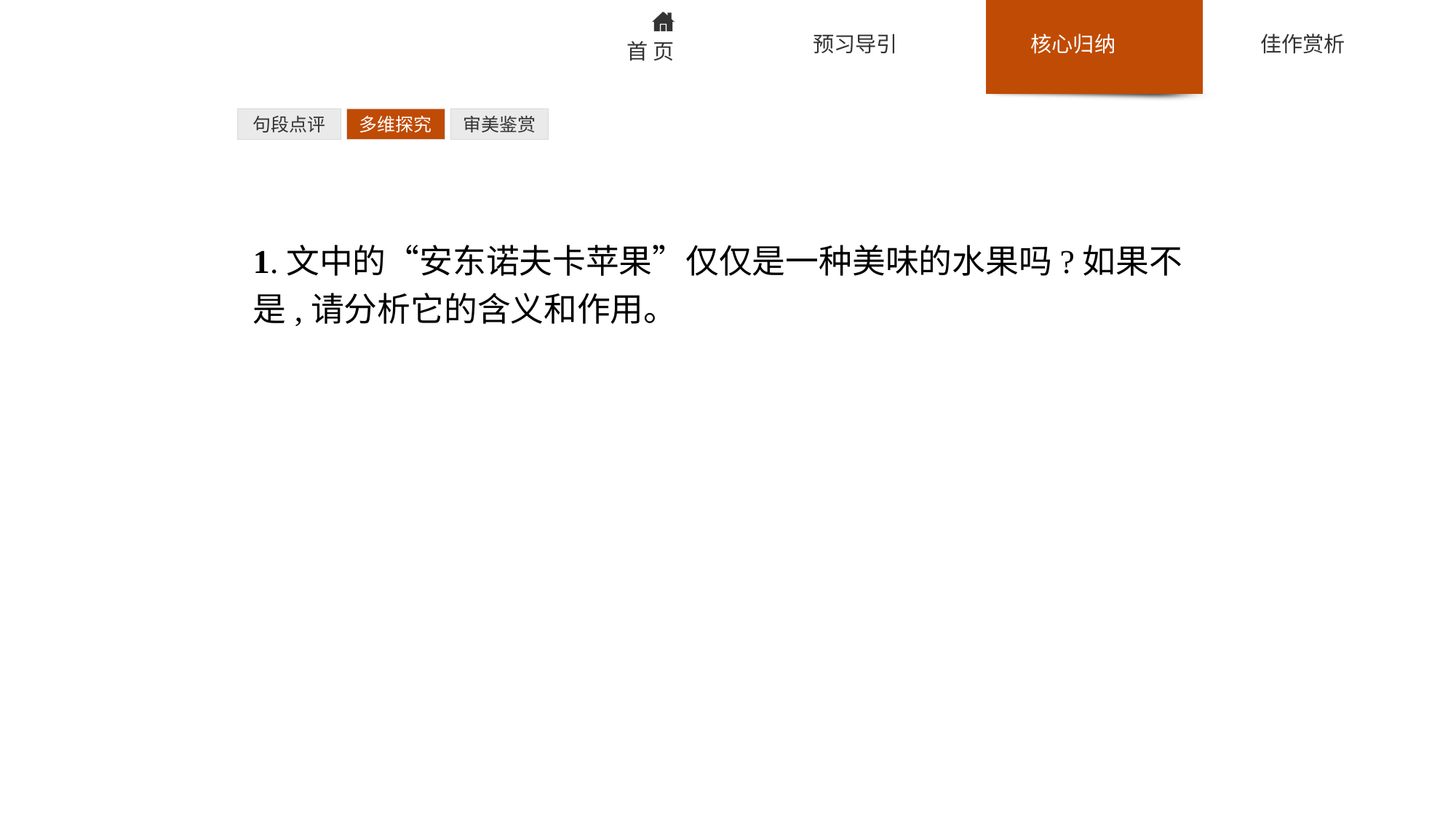

句段点评
多维探究
审美鉴赏

1.文中的“安东诺夫卡苹果”仅仅是一种美味的水果吗?如果不是,请分析它的含义和作用。
提示:不仅仅是一种美味的水果。它象征着丰收、甜美、富足的乡村生活。 “安东诺夫卡苹果”是全文的灵魂,整篇小说都笼罩在“安东诺夫卡苹果”的馥郁甜香中,作者用回忆的口吻,将我们徐徐带入那个已经逝去的田园梦境中。在对昔日美好的深情缅怀中,抒发对过去生活的留恋,对时世变迁的惆怅和感伤。这是一首旧时代的挽歌,温柔敦厚,哀而不伤,将感情包裹于时移世易的几幅对比鲜明的图画中,以艺术的美感来感染读者。